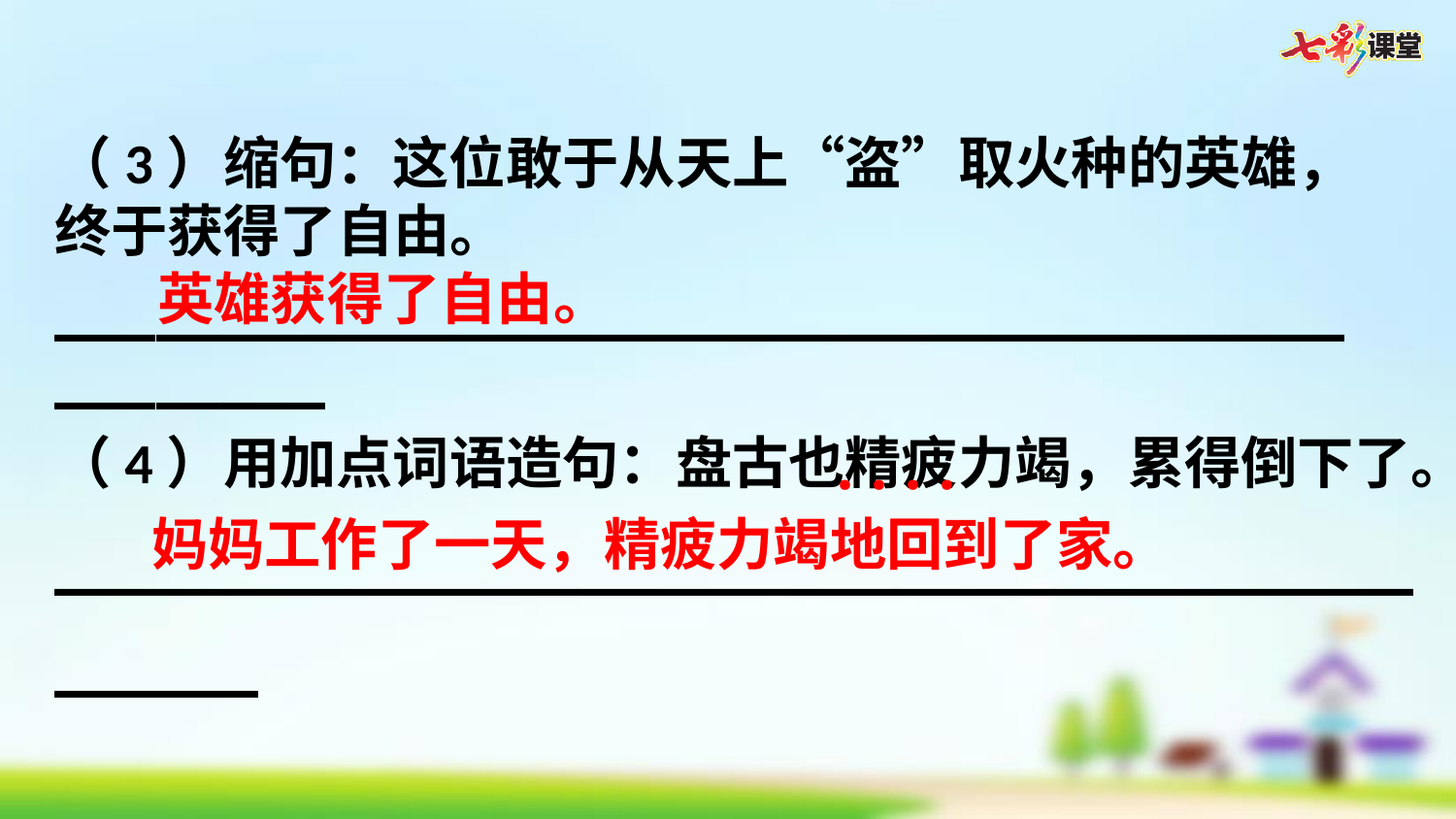

（3）缩句：这位敢于从天上“盗”取火种的英雄，终于获得了自由。
______________________________________________
英雄获得了自由。
（4）用加点词语造句：盘古也精疲力竭，累得倒下了。
______________________________________________
····
妈妈工作了一天，精疲力竭地回到了家。